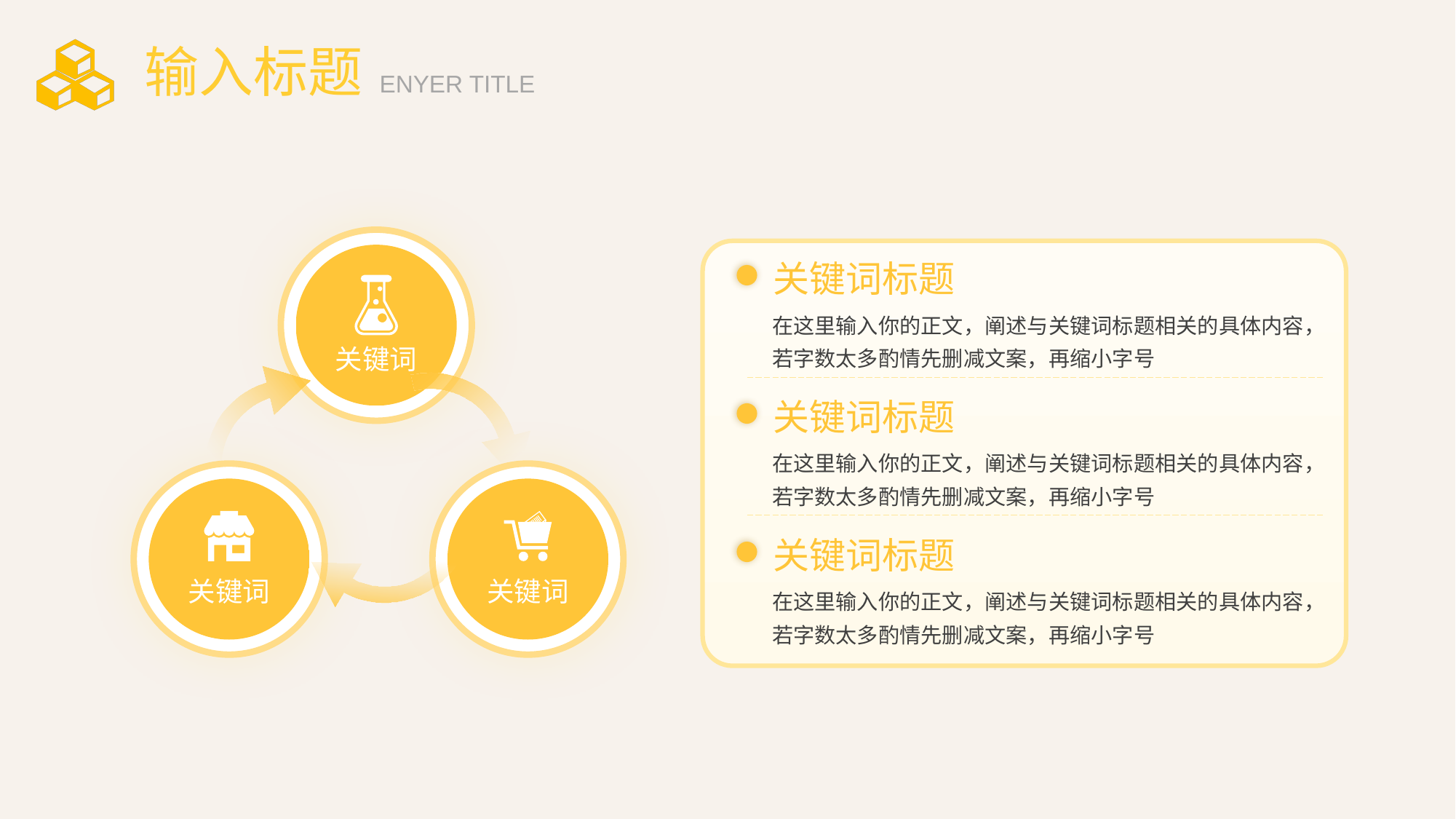

# 输入标题
ENYER TITLE

关键词标题

关键词
在这里输入你的正文，阐述与关键词标题相关的具体内容，若字数太多酌情先删减文案，再缩小字号

关键词标题

在这里输入你的正文，阐述与关键词标题相关的具体内容，若字数太多酌情先删减文案，再缩小字号

关键词

关键词
关键词标题

在这里输入你的正文，阐述与关键词标题相关的具体内容，若字数太多酌情先删减文案，再缩小字号